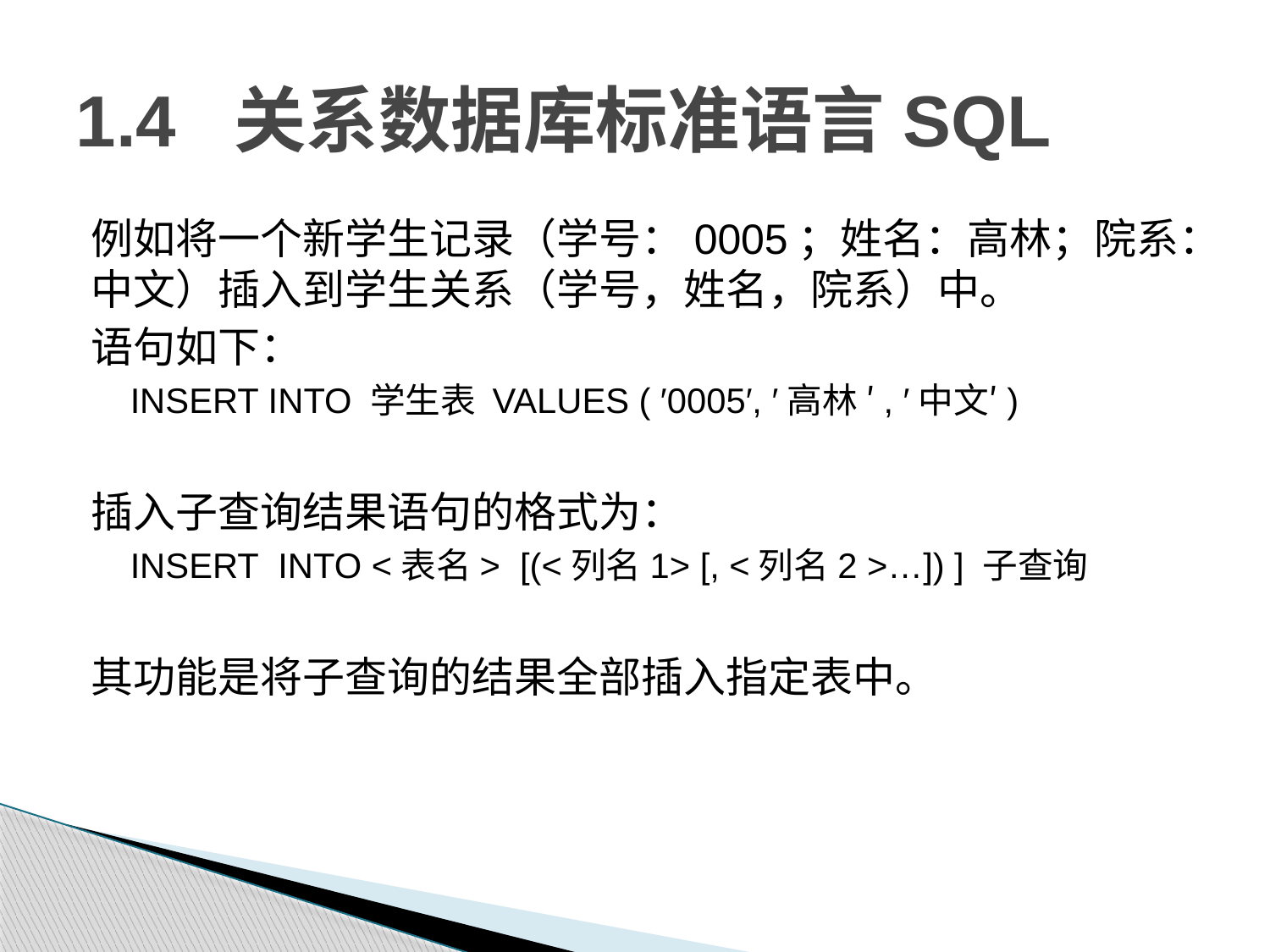

# 1.4  关系数据库标准语言SQL
例如将一个新学生记录（学号：0005；姓名：高林；院系：中文）插入到学生关系（学号，姓名，院系）中。
语句如下：
    INSERT INTO 学生表 VALUES ( ′0005′, ′高林 ′, ′中文′)

插入子查询结果语句的格式为：
    INSERT  INTO <表名>  [(<列名1> [, <列名2 >…]) ] 子查询

其功能是将子查询的结果全部插入指定表中。